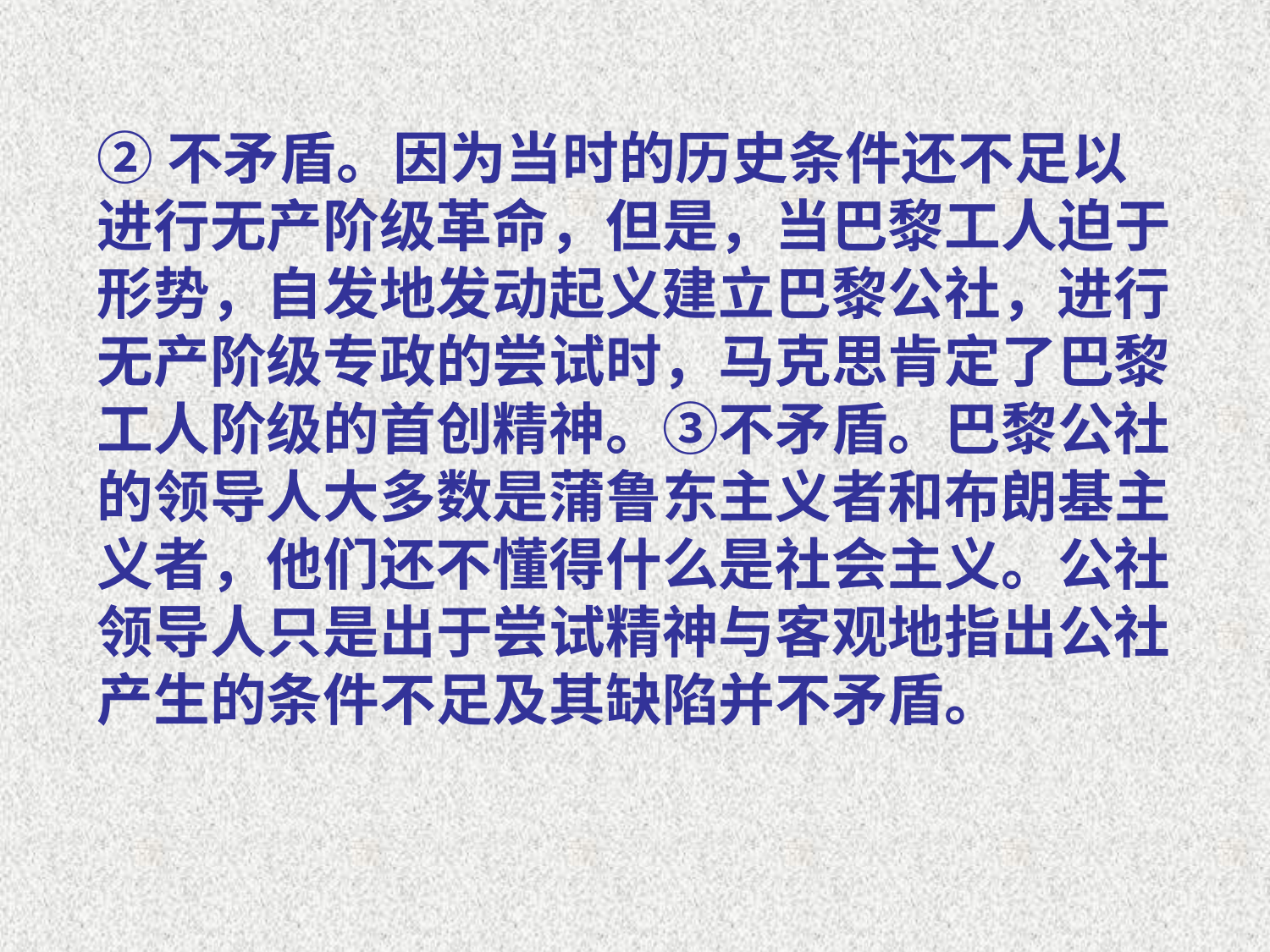

②不矛盾。因为当时的历史条件还不足以进行无产阶级革命，但是，当巴黎工人迫于形势，自发地发动起义建立巴黎公社，进行无产阶级专政的尝试时，马克思肯定了巴黎工人阶级的首创精神。③不矛盾。巴黎公社的领导人大多数是蒲鲁东主义者和布朗基主义者，他们还不懂得什么是社会主义。公社领导人只是出于尝试精神与客观地指出公社产生的条件不足及其缺陷并不矛盾。